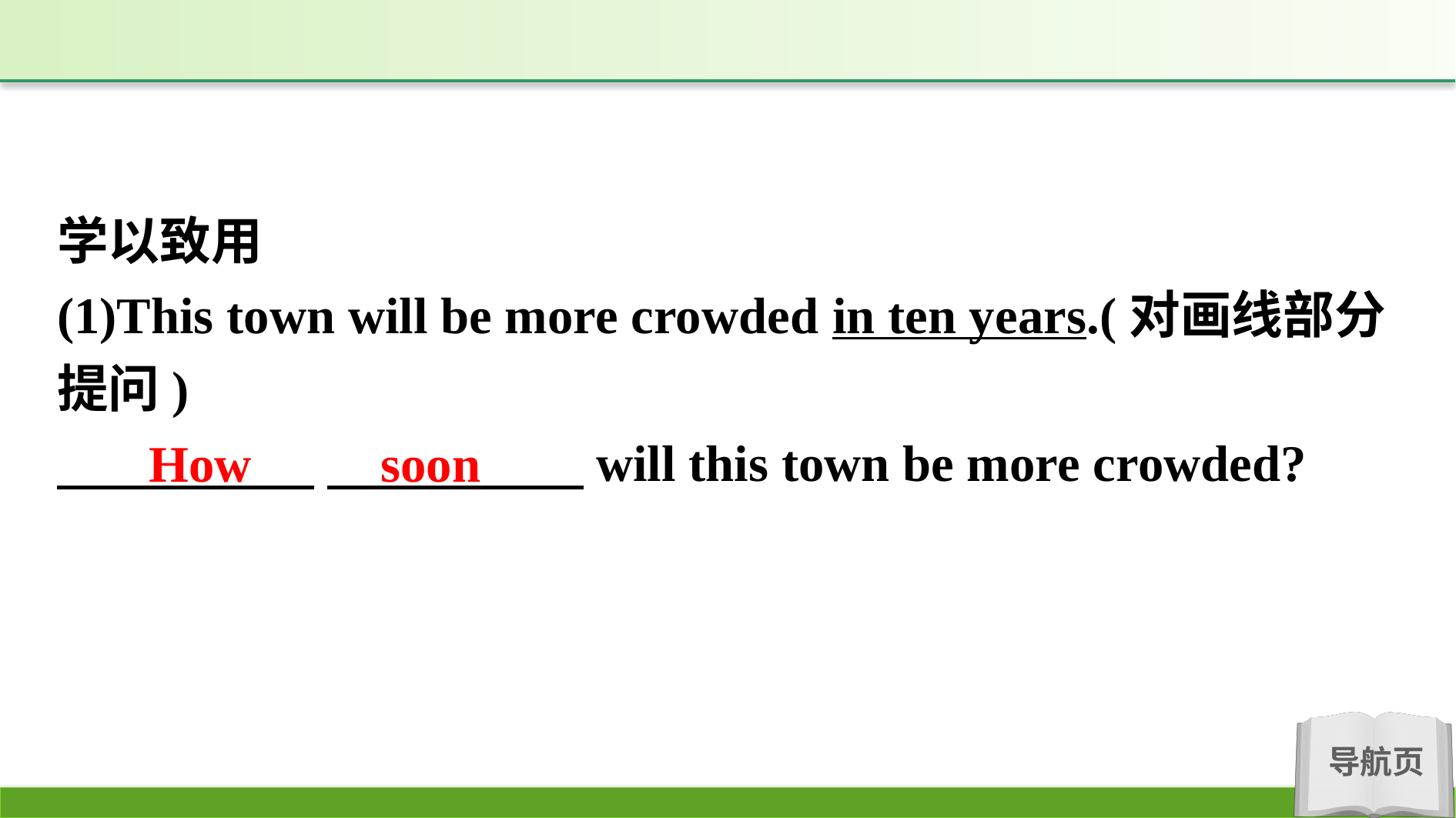

学以致用
(1)This town will be more crowded in ten years.(对画线部分提问)
　　　　　 　　　　　will this town be more crowded?
How          soon